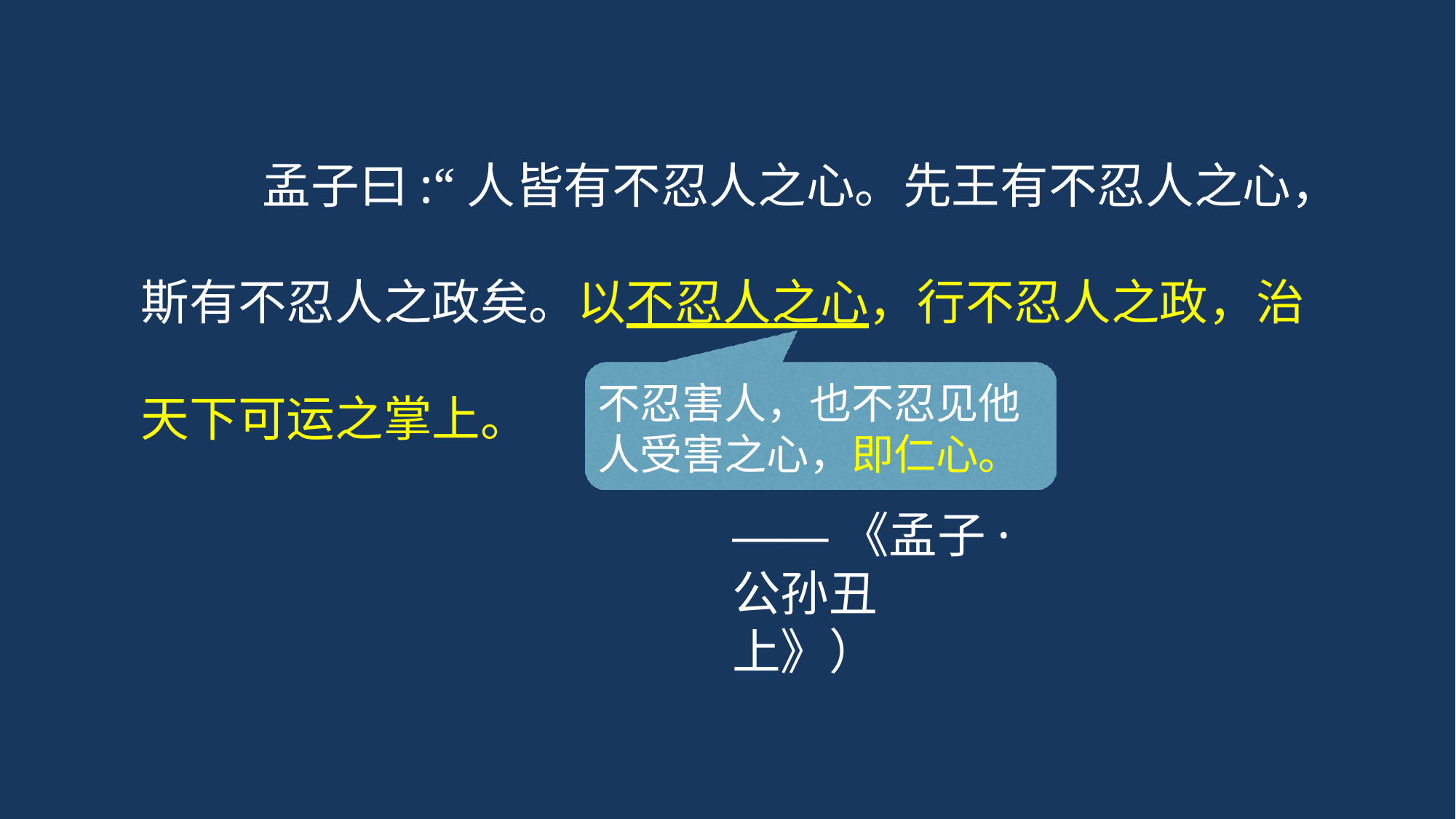

# 孟子曰:“人皆有不忍人之心。先王有不忍人之心，
斯有不忍人之政矣。以不忍人之心，行不忍人之政，治

不忍害人，也不忍见他 人受害之心，即仁心。
——《孟子·公孙丑上》）
天下可运之掌上。